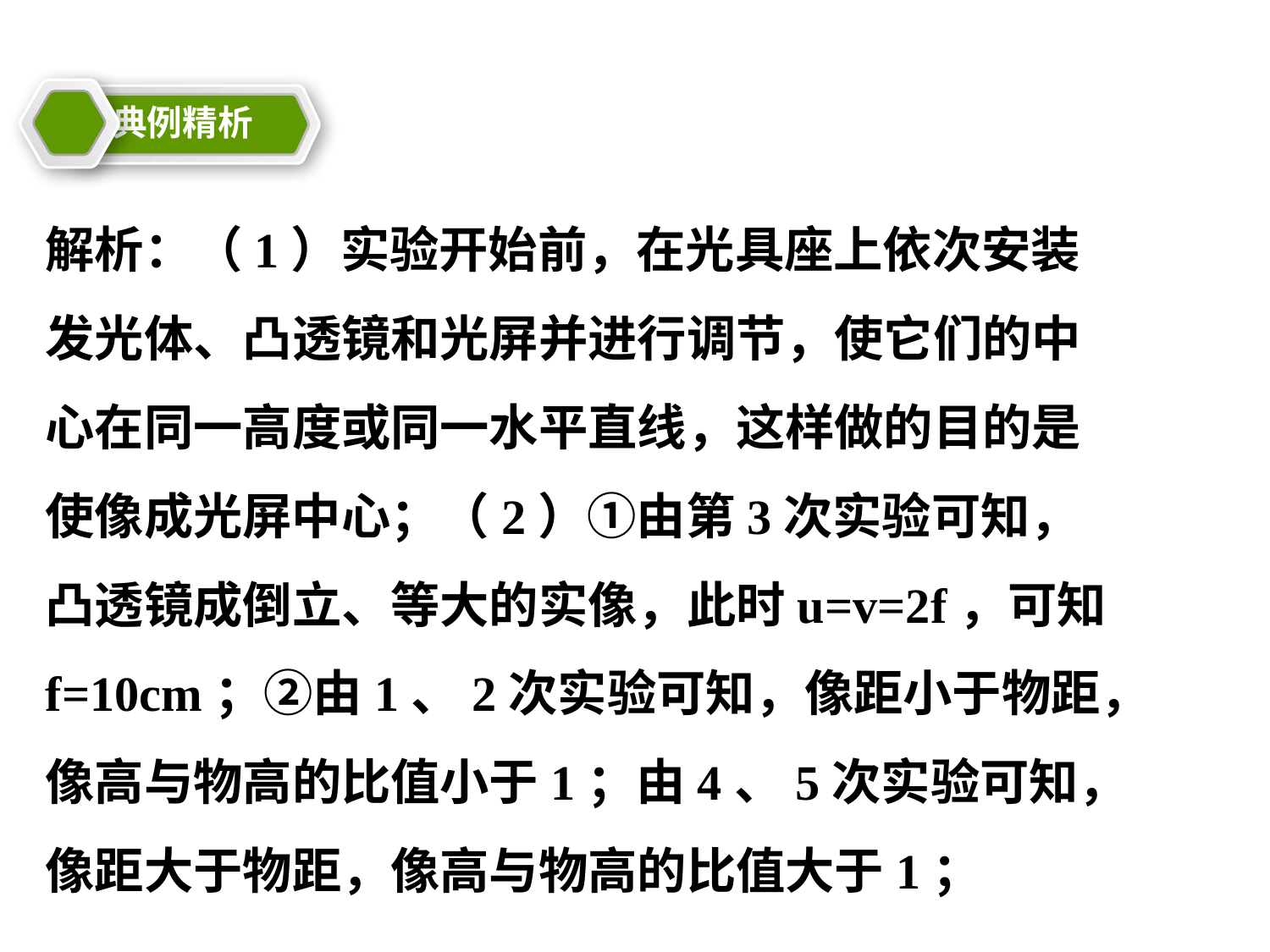

典例精析
解析：（1）实验开始前，在光具座上依次安装发光体、凸透镜和光屏并进行调节，使它们的中心在同一高度或同一水平直线，这样做的目的是使像成光屏中心；（2）①由第3次实验可知，凸透镜成倒立、等大的实像，此时u=v=2f，可知f=10cm；②由1、2次实验可知，像距小于物距，像高与物高的比值小于1；由4、5次实验可知，像距大于物距，像高与物高的比值大于1；